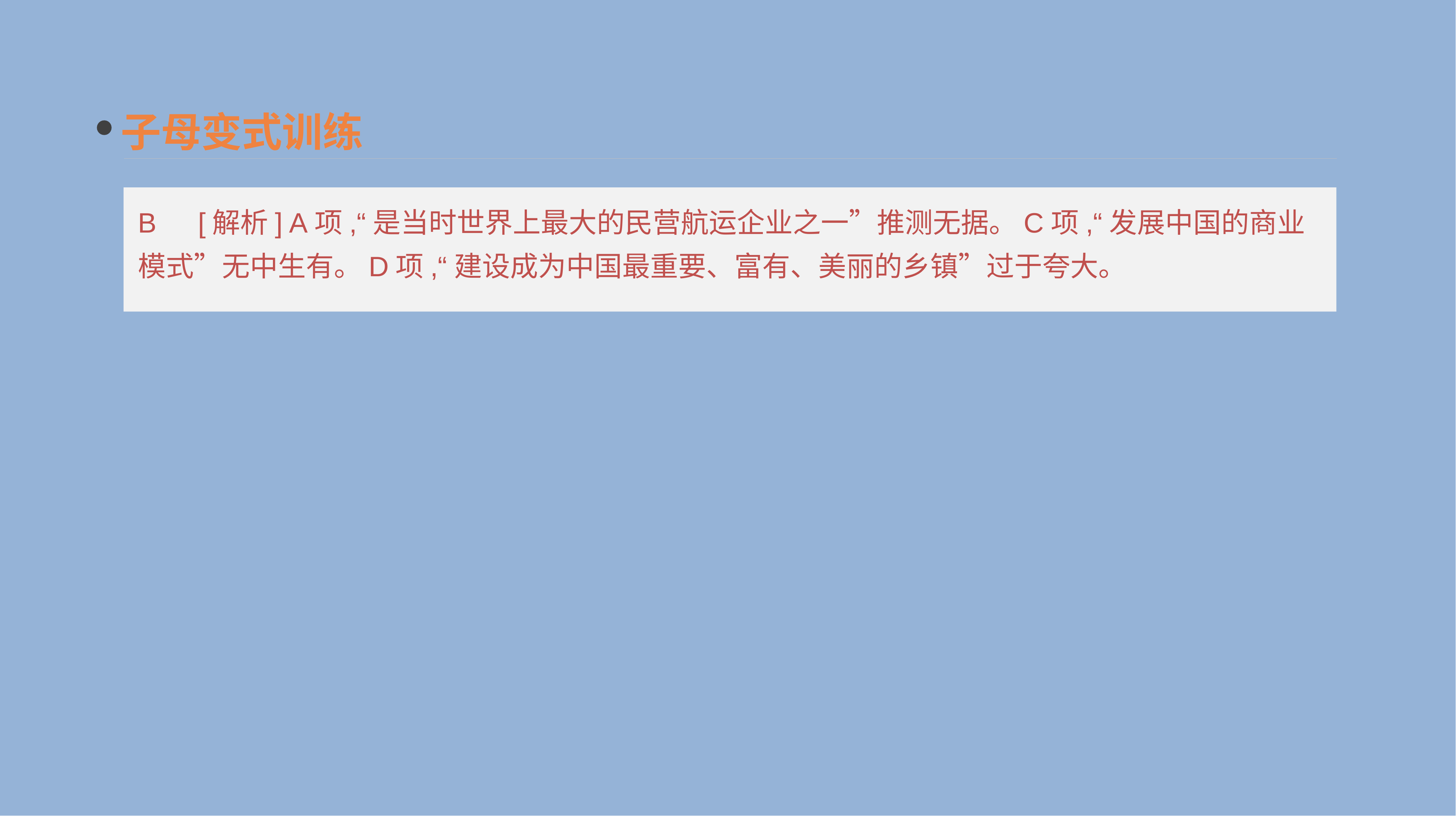

子母变式训练

B　[解析] A项,“是当时世界上最大的民营航运企业之一”推测无据。C项,“发展中国的商业模式”无中生有。D项,“建设成为中国最重要、富有、美丽的乡镇”过于夸大。